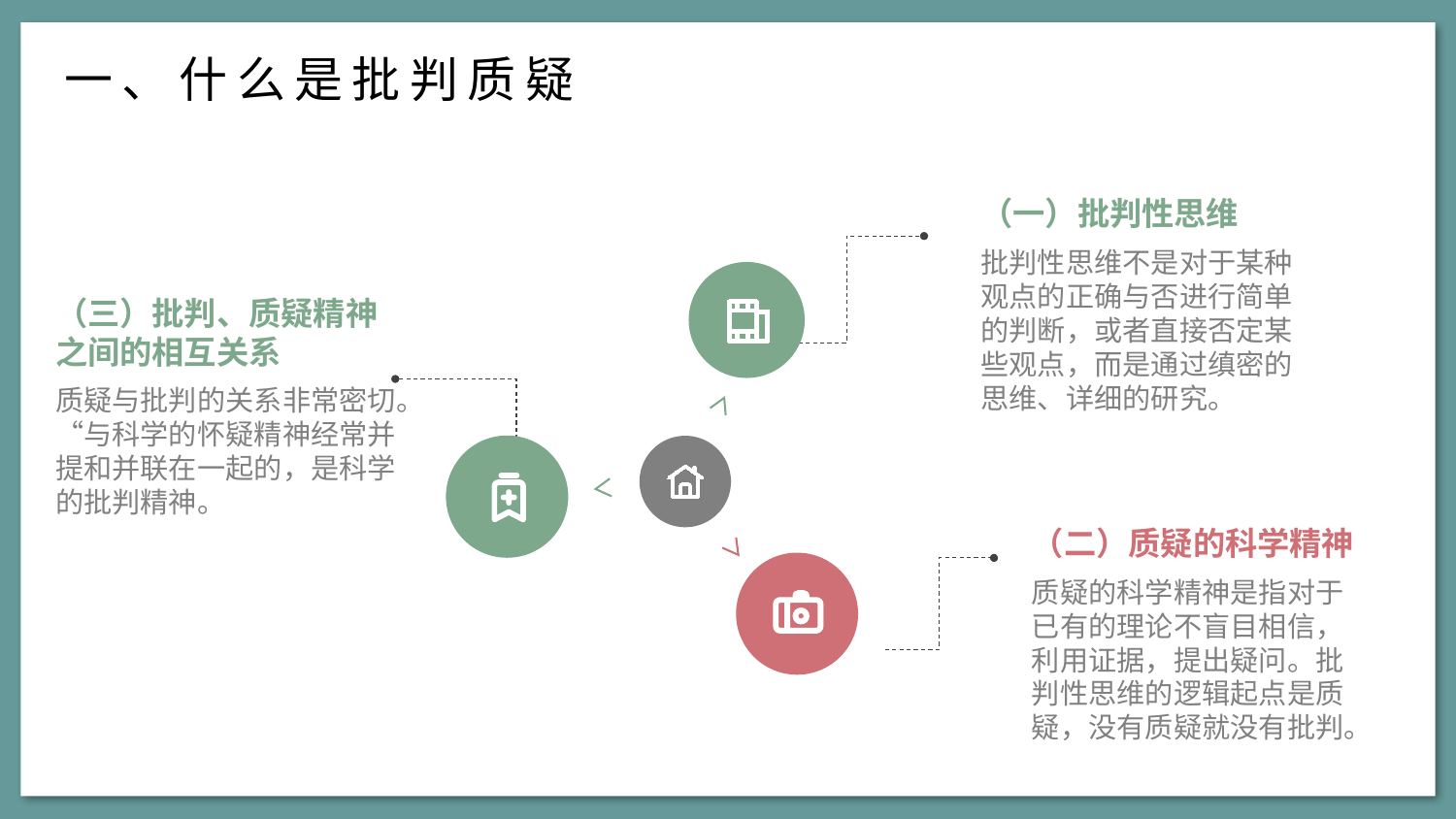

一、什么是批判质疑
（一）批判性思维

批判性思维不是对于某种观点的正确与否进行简单的判断，或者直接否定某些观点，而是通过缜密的思维、详细的研究。

（三）批判、质疑精神之间的相互关系

质疑与批判的关系非常密切。“与科学的怀疑精神经常并提和并联在一起的，是科学的批判精神。

（二）质疑的科学精神

质疑的科学精神是指对于已有的理论不盲目相信，利用证据，提出疑问。批判性思维的逻辑起点是质疑，没有质疑就没有批判。